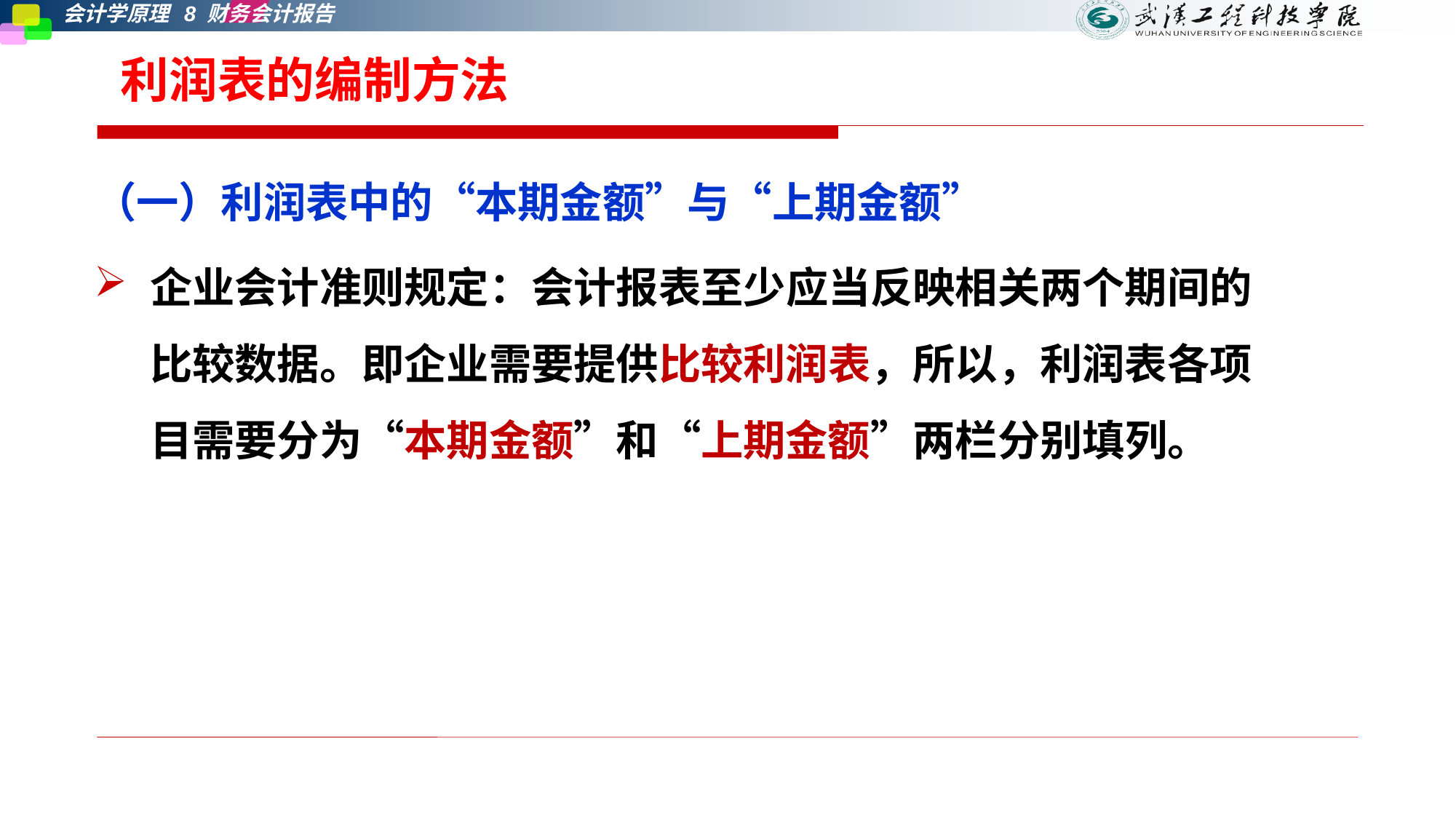

利润表的编制方法
（一）利润表中的“本期金额”与“上期金额”
企业会计准则规定：会计报表至少应当反映相关两个期间的比较数据。即企业需要提供比较利润表，所以，利润表各项目需要分为“本期金额”和“上期金额”两栏分别填列。